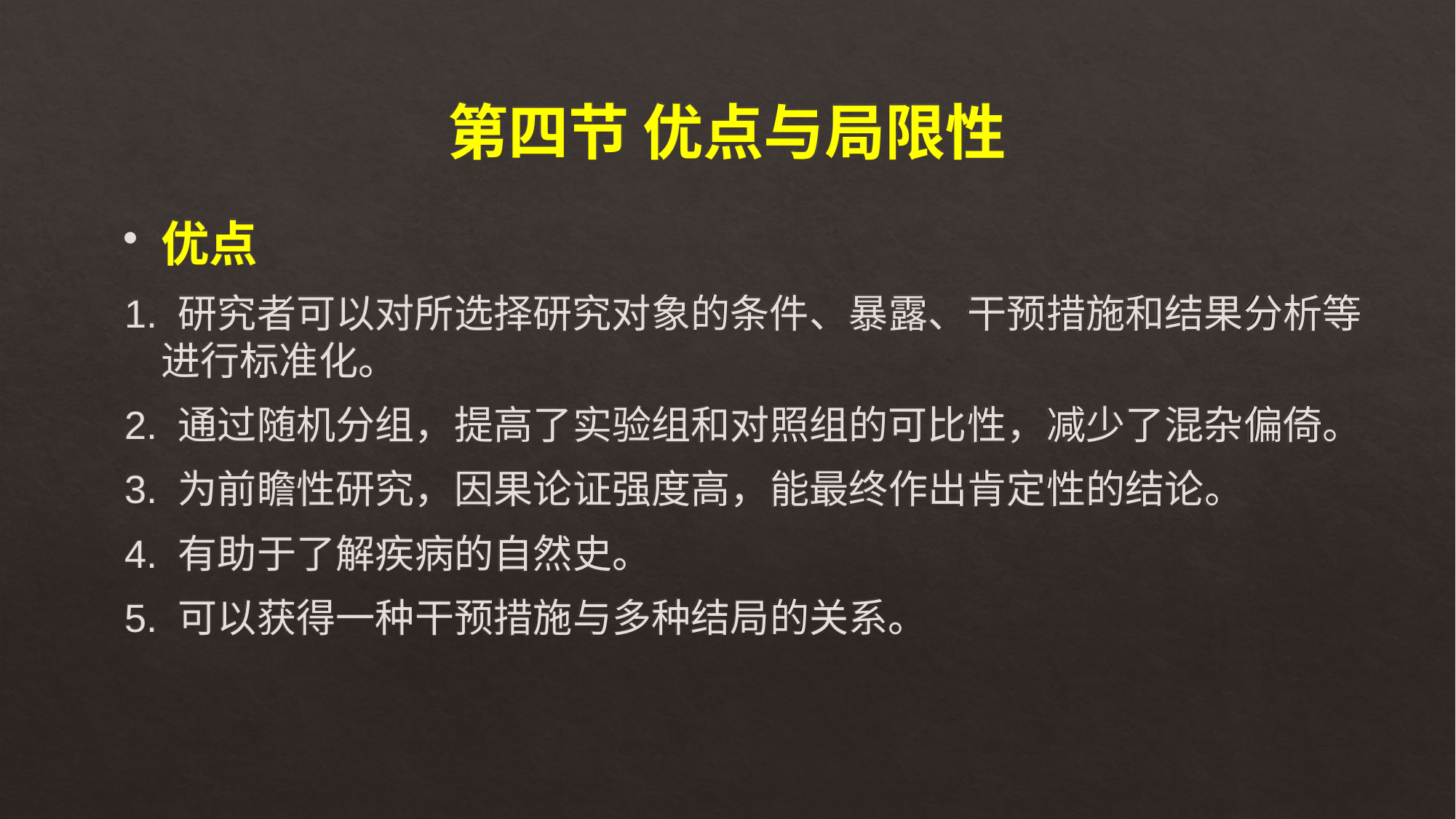

第四节 优点与局限性

优点
1. 研究者可以对所选择研究对象的条件、暴露、干预措施和结果分析等进行标准化。
2. 通过随机分组，提高了实验组和对照组的可比性，减少了混杂偏倚。
3. 为前瞻性研究，因果论证强度高，能最终作出肯定性的结论。
4. 有助于了解疾病的自然史。
5. 可以获得一种干预措施与多种结局的关系。